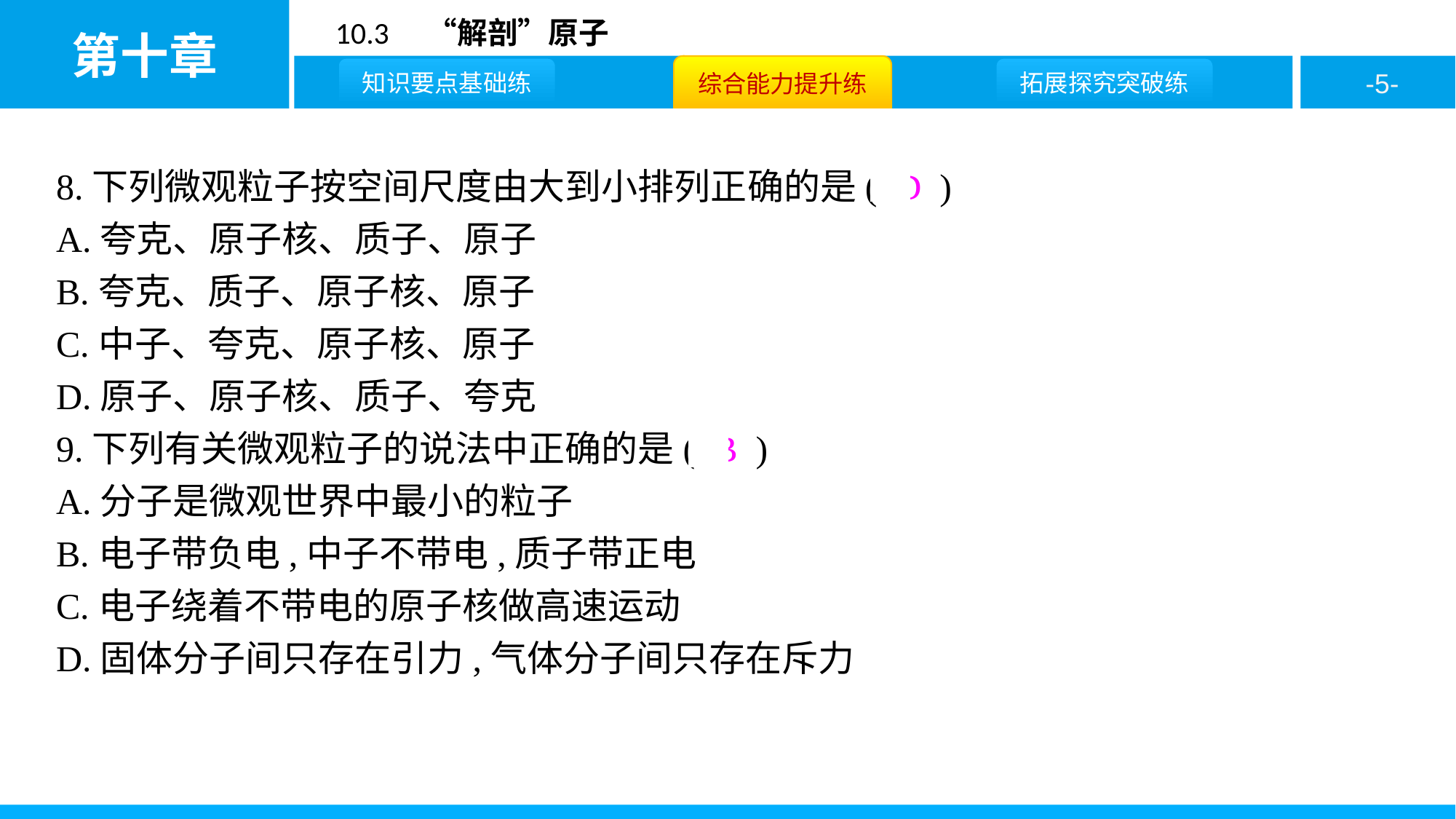

8.下列微观粒子按空间尺度由大到小排列正确的是(  D  )
A.夸克、原子核、质子、原子
B.夸克、质子、原子核、原子
C.中子、夸克、原子核、原子
D.原子、原子核、质子、夸克
9.下列有关微观粒子的说法中正确的是(  B  )
A.分子是微观世界中最小的粒子
B.电子带负电,中子不带电,质子带正电
C.电子绕着不带电的原子核做高速运动
D.固体分子间只存在引力,气体分子间只存在斥力